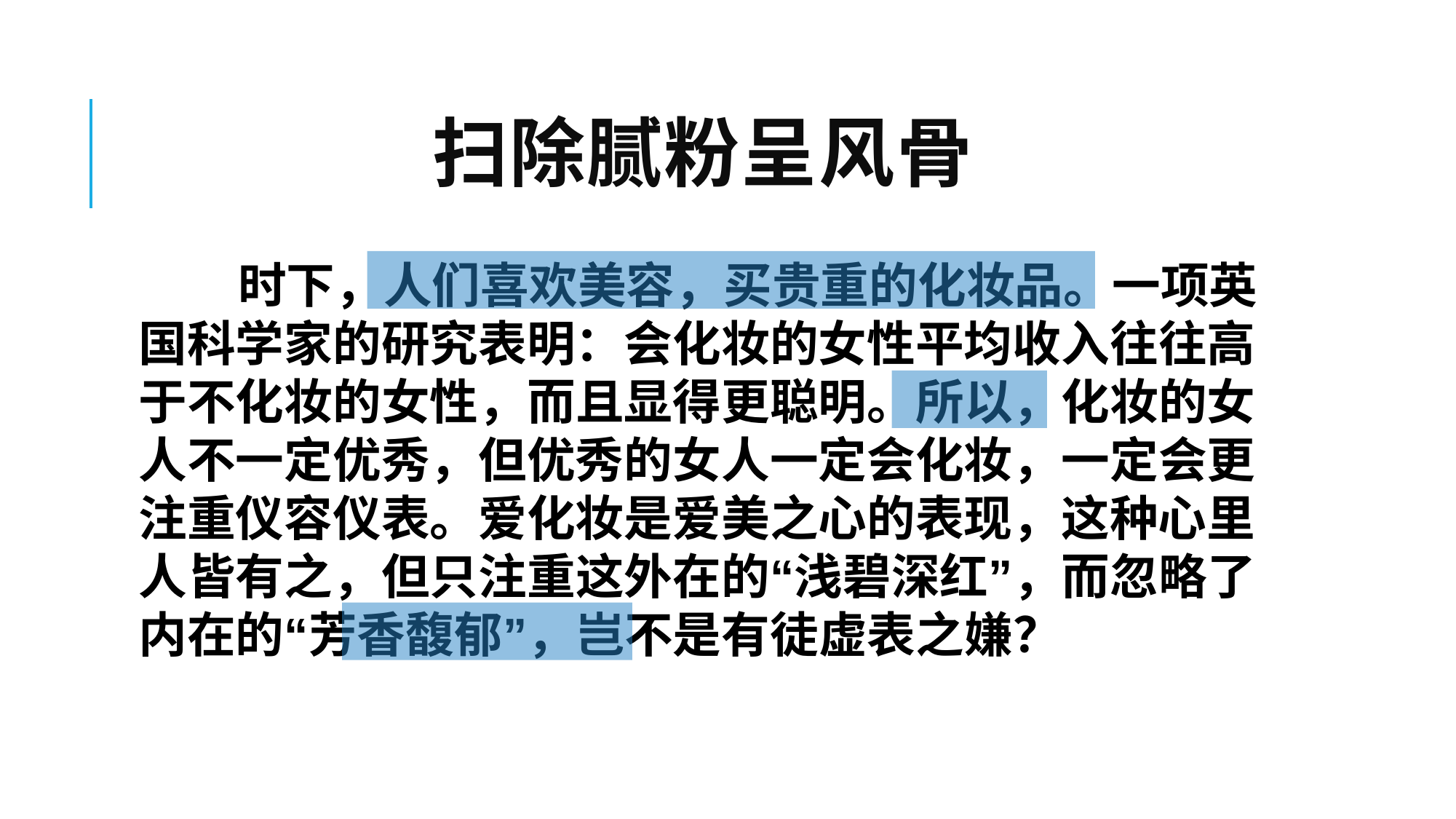

# 扫除腻粉呈风骨
时下，人们喜欢美容，买贵重的化妆品。一项英国科学家的研究表明：会化妆的女性平均收入往往高于不化妆的女性，而且显得更聪明。所以，化妆的女人不一定优秀，但优秀的女人一定会化妆，一定会更注重仪容仪表。爱化妆是爱美之心的表现，这种心里人皆有之，但只注重这外在的“浅碧深红”，而忽略了内在的“芳香馥郁”，岂不是有徒虚表之嫌？